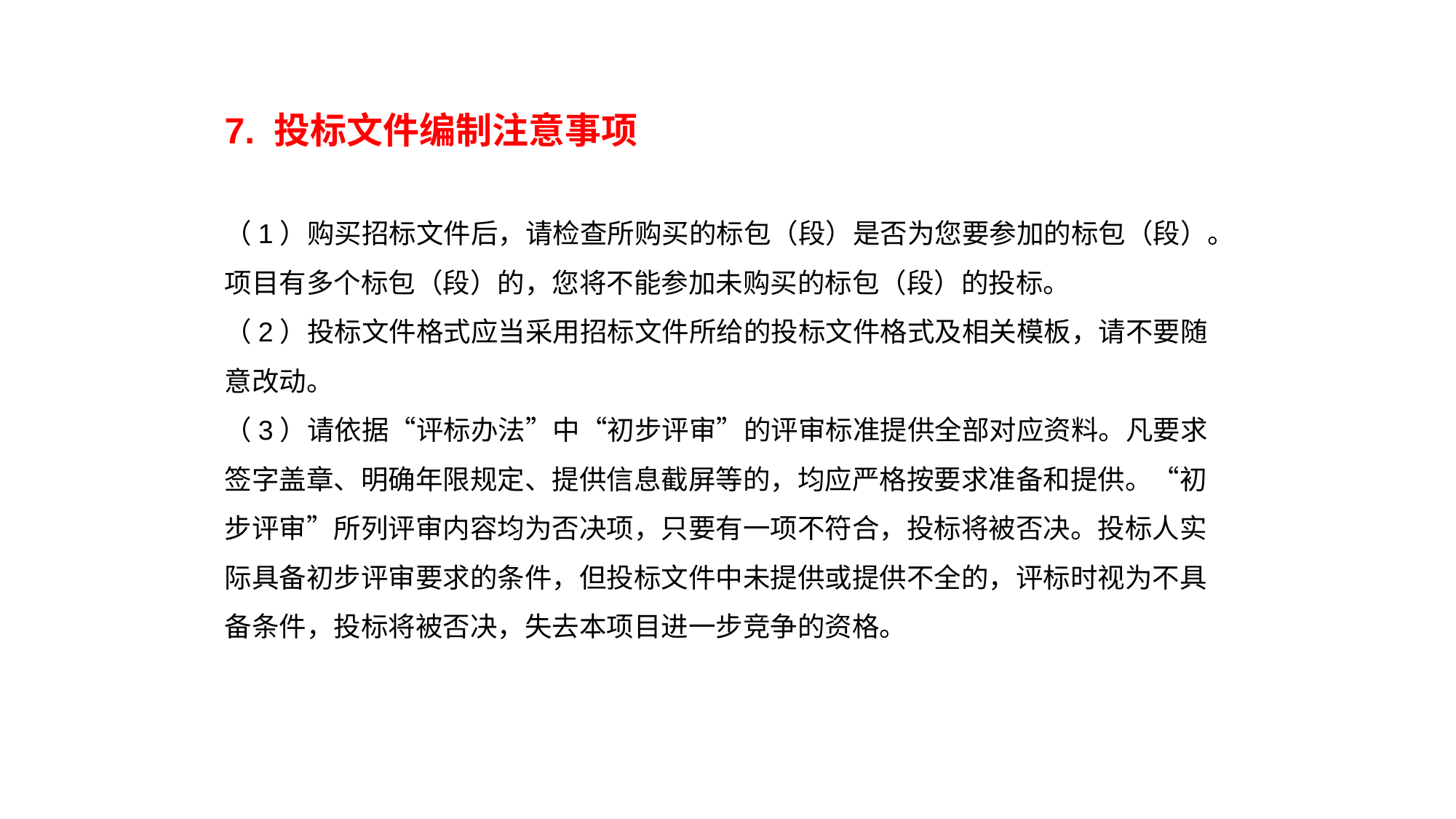

7. 投标文件编制注意事项

（1）购买招标文件后，请检查所购买的标包（段）是否为您要参加的标包（段）。项目有多个标包（段）的，您将不能参加未购买的标包（段）的投标。
（2）投标文件格式应当采用招标文件所给的投标文件格式及相关模板，请不要随意改动。
（3）请依据“评标办法”中“初步评审”的评审标准提供全部对应资料。凡要求签字盖章、明确年限规定、提供信息截屏等的，均应严格按要求准备和提供。“初步评审”所列评审内容均为否决项，只要有一项不符合，投标将被否决。投标人实际具备初步评审要求的条件，但投标文件中未提供或提供不全的，评标时视为不具备条件，投标将被否决，失去本项目进一步竞争的资格。